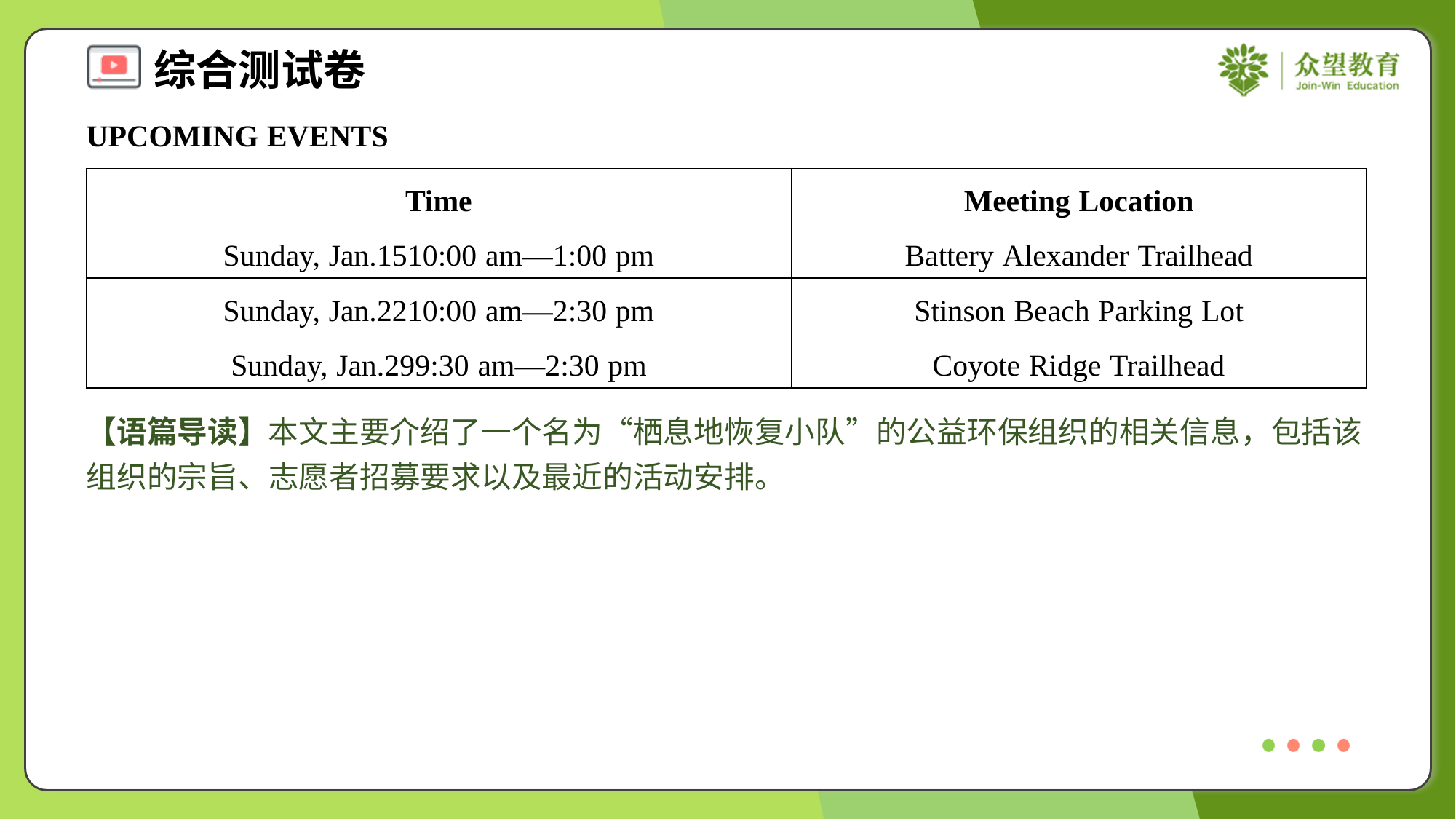

UPCOMING EVENTS
| Time | Meeting Location |
| --- | --- |
| Sunday, Jan.1510:00 am—1:00 pm | Battery Alexander Trailhead |
| Sunday, Jan.2210:00 am—2:30 pm | Stinson Beach Parking Lot |
| Sunday, Jan.299:30 am—2:30 pm | Coyote Ridge Trailhead |
【语篇导读】本文主要介绍了一个名为“栖息地恢复小队”的公益环保组织的相关信息，包括该组织的宗旨、志愿者招募要求以及最近的活动安排。